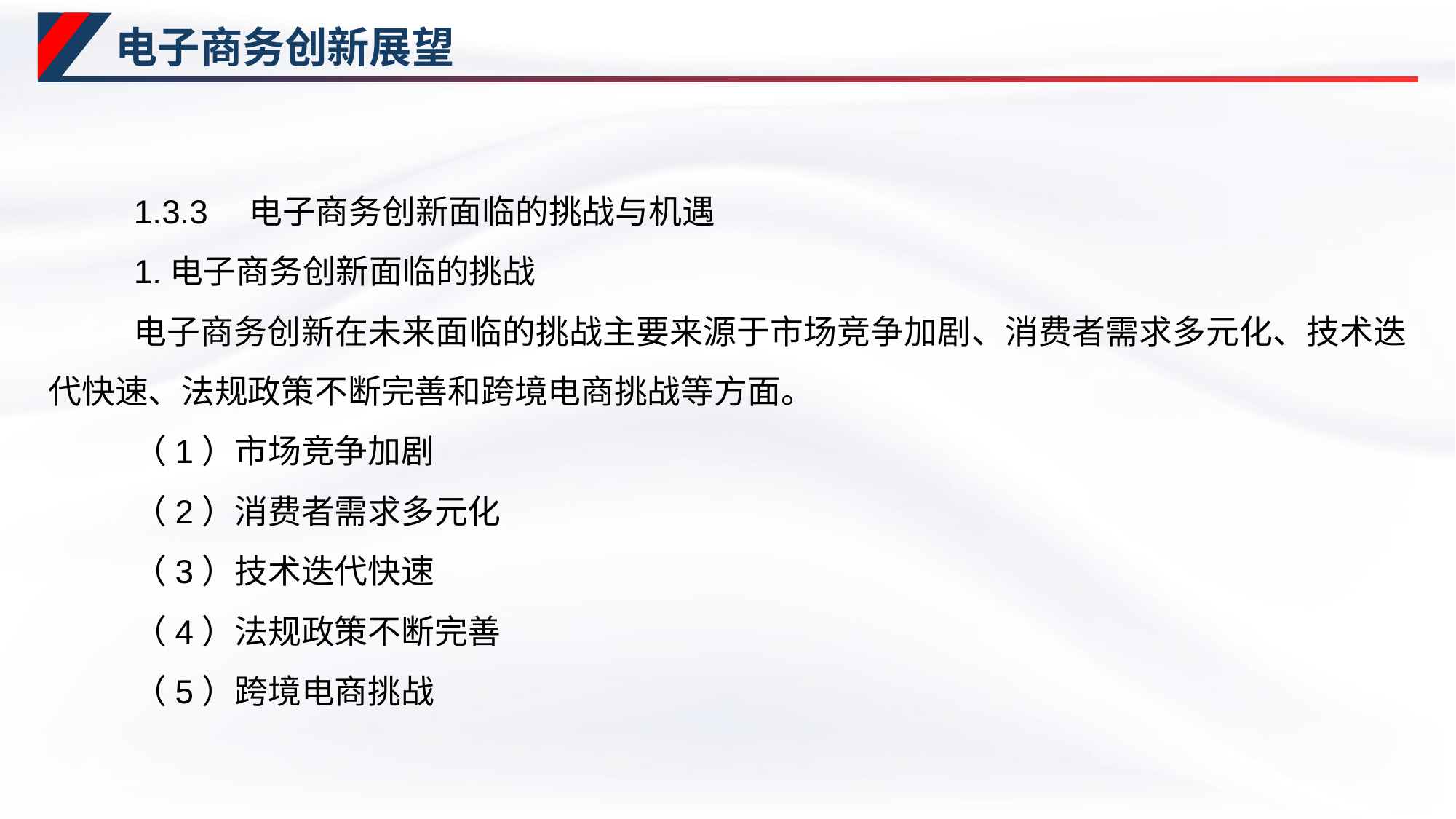

# 电子商务创新展望
1.3.3　电子商务创新面临的挑战与机遇
1.电子商务创新面临的挑战
电子商务创新在未来面临的挑战主要来源于市场竞争加剧、消费者需求多元化、技术迭代快速、法规政策不断完善和跨境电商挑战等方面。
（1）市场竞争加剧
（2）消费者需求多元化
（3）技术迭代快速
（4）法规政策不断完善
（5）跨境电商挑战